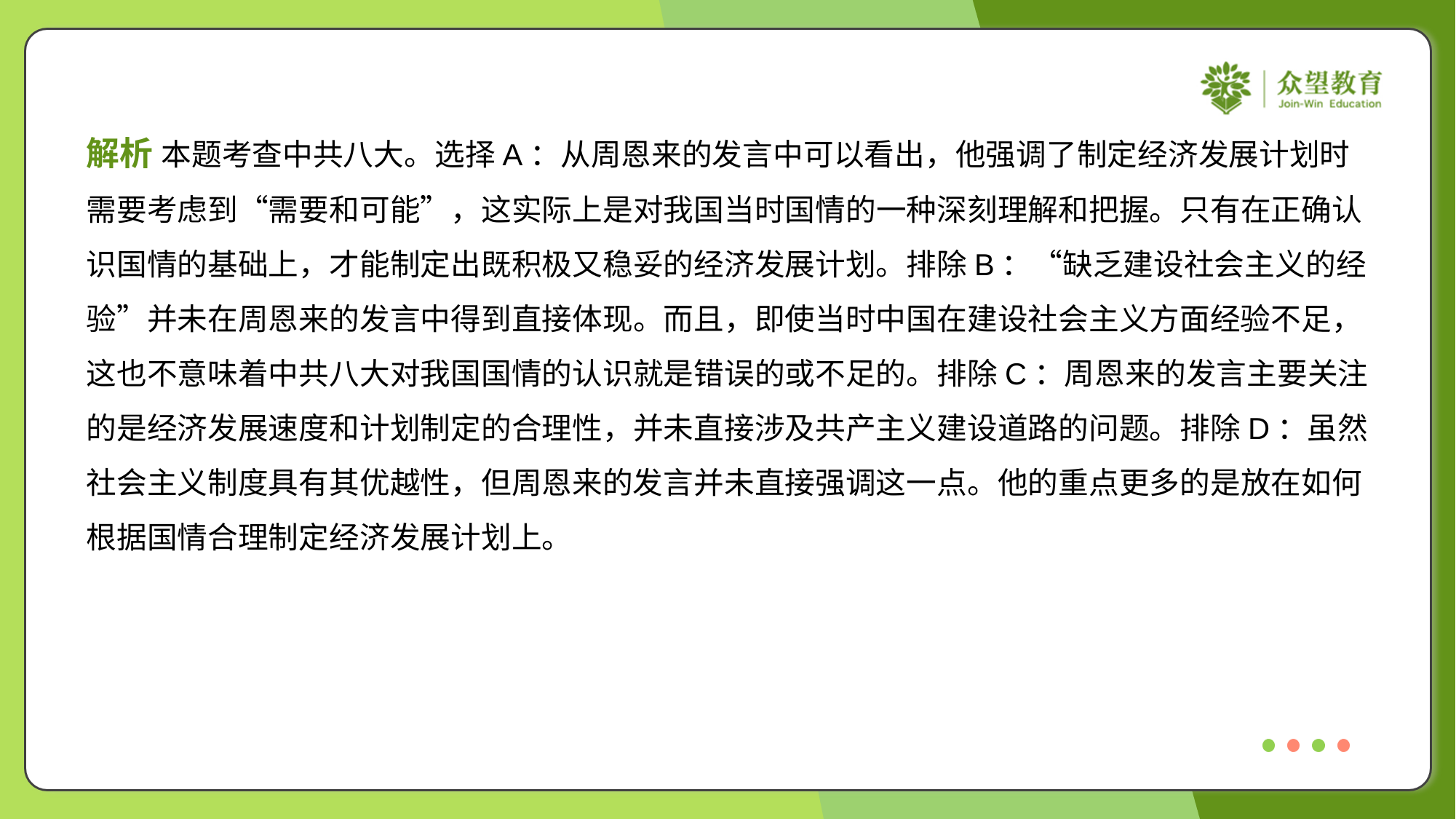

解析 本题考查中共八大。选择A：从周恩来的发言中可以看出，他强调了制定经济发展计划时
需要考虑到“需要和可能”，这实际上是对我国当时国情的一种深刻理解和把握。只有在正确认
识国情的基础上，才能制定出既积极又稳妥的经济发展计划。排除B：“缺乏建设社会主义的经
验”并未在周恩来的发言中得到直接体现。而且，即使当时中国在建设社会主义方面经验不足，
这也不意味着中共八大对我国国情的认识就是错误的或不足的。排除C：周恩来的发言主要关注
的是经济发展速度和计划制定的合理性，并未直接涉及共产主义建设道路的问题。排除D：虽然
社会主义制度具有其优越性，但周恩来的发言并未直接强调这一点。他的重点更多的是放在如何
根据国情合理制定经济发展计划上。